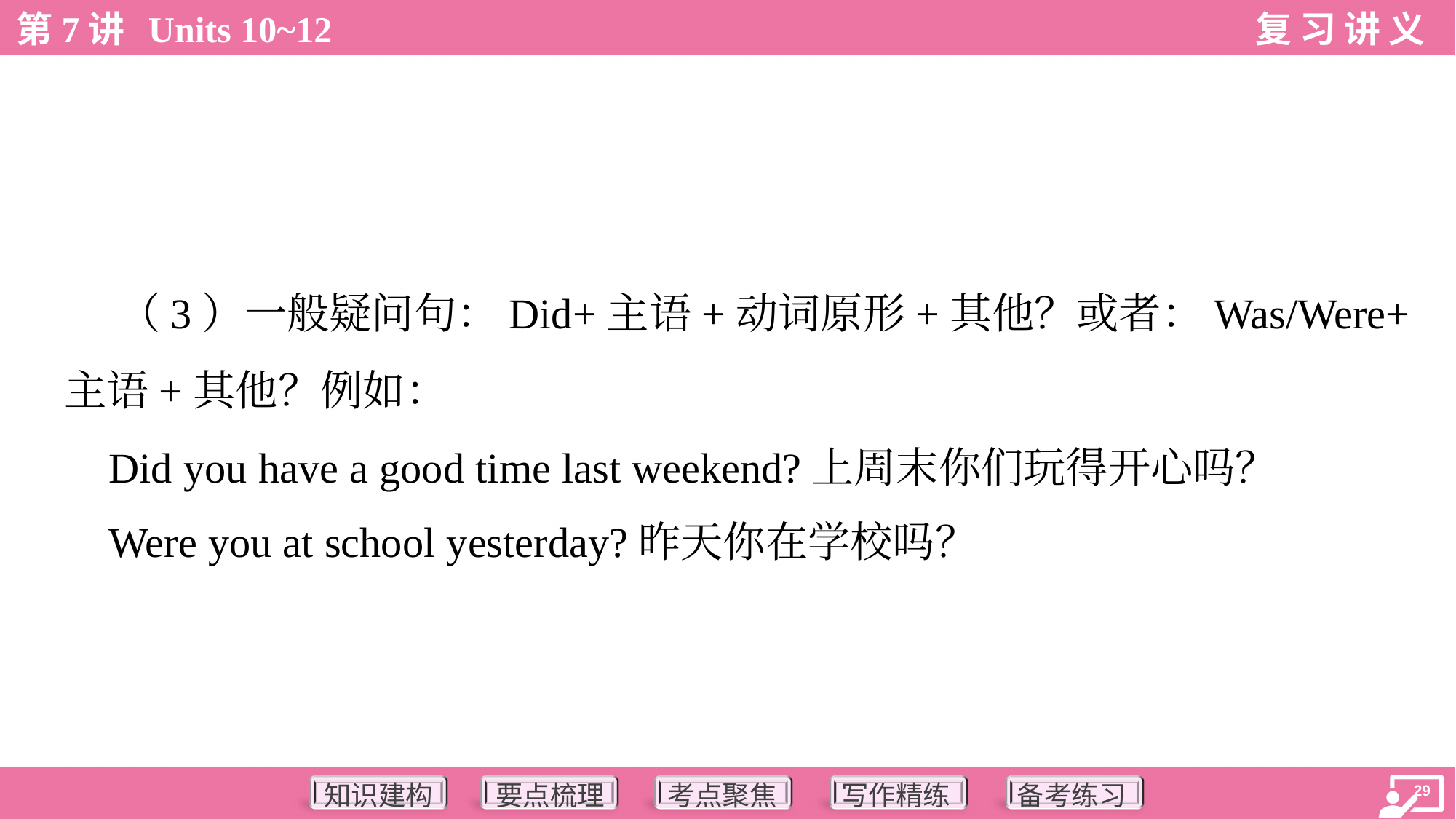

（3）一般疑问句：Did+主语+动词原形+其他？或者：Was/Were+
主语+其他？例如：
    Did you have a good time last weekend?上周末你们玩得开心吗？
    Were you at school yesterday?昨天你在学校吗？